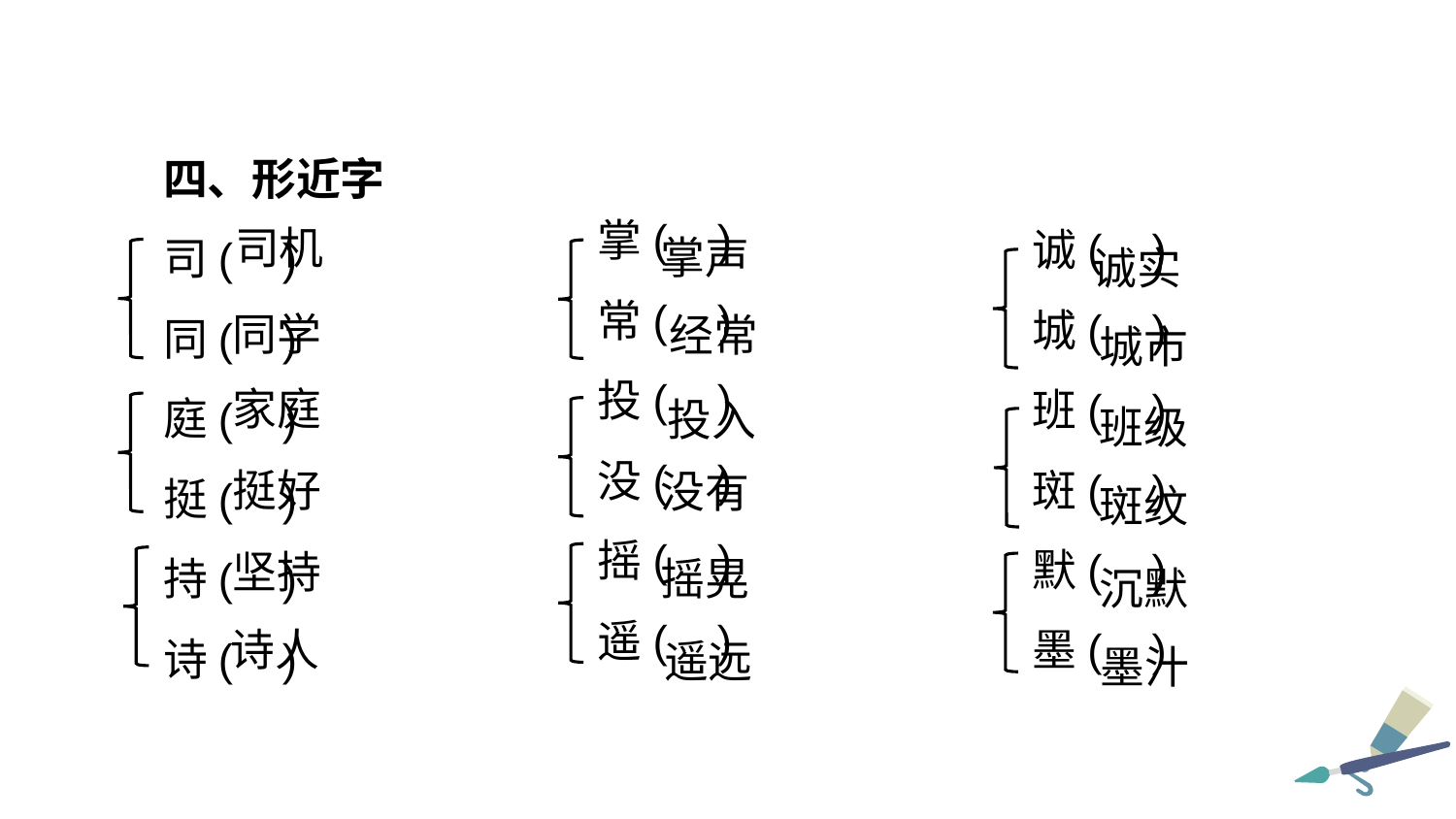

四、形近字
司(    )
同(    )
庭(    )
挺(    )
持(    )
诗(    )

掌(    )
常(    )
投(    )
没(    )
摇(    )
遥(    )

诚(    )
城(    )
班(    )
斑(    )
默(    )
墨(    )
司机
掌声
诚实

同学
经常
城市
家庭
投入
班级

挺好
没有
斑纹
坚持
摇晃

沉默
诗人
遥远
墨汁